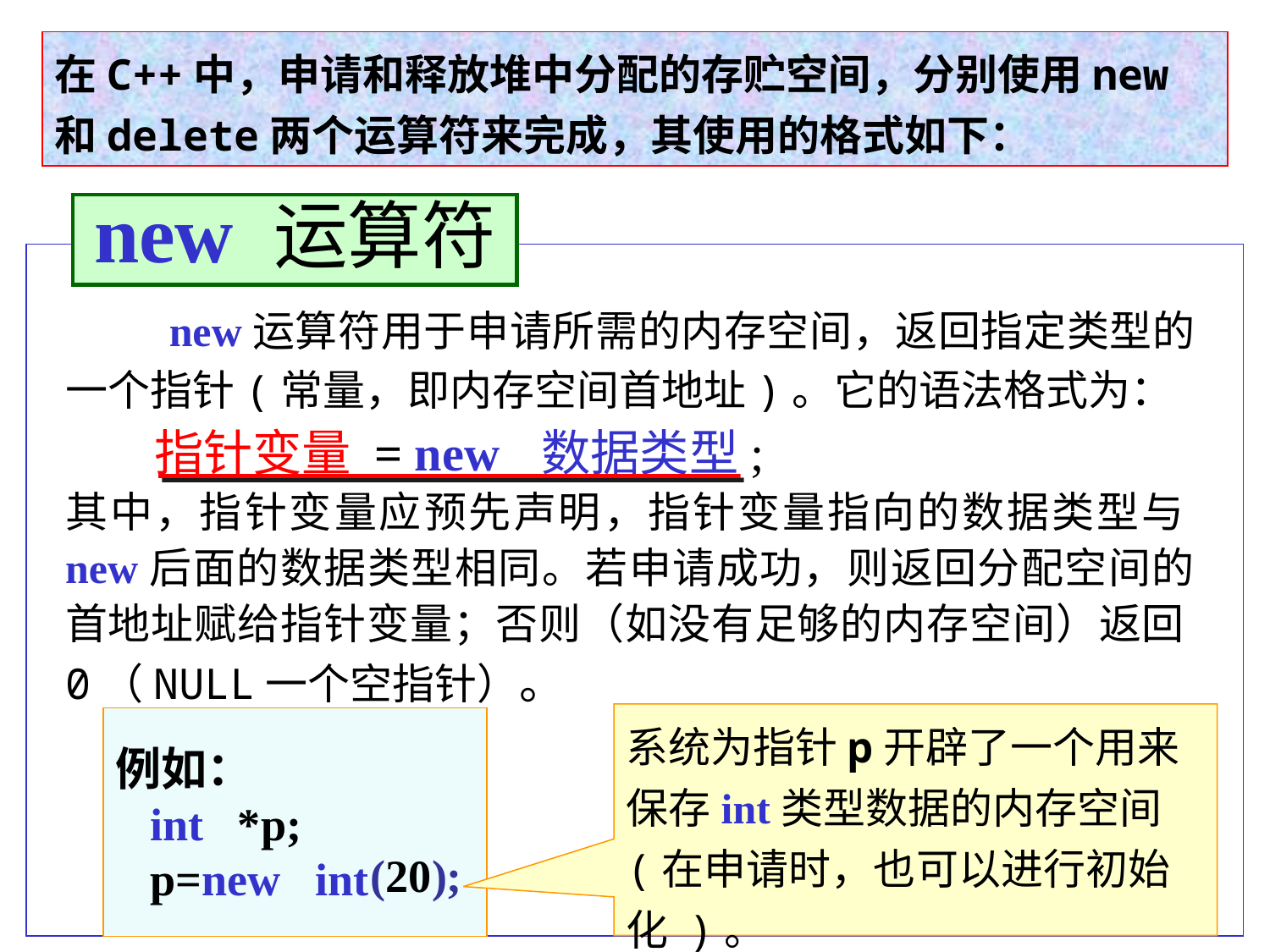

在C++中，申请和释放堆中分配的存贮空间，分别使用new和delete两个运算符来完成，其使用的格式如下：
new 运算符

    new运算符用于申请所需的内存空间，返回指定类型的一个指针(常量，即内存空间首地址)。它的语法格式为：
       指针变量 = new 数据类型;
其中，指针变量应预先声明，指针变量指向的数据类型与new后面的数据类型相同。若申请成功，则返回分配空间的首地址赋给指针变量；否则（如没有足够的内存空间）返回0（NULL一个空指针）。

系统为指针p开辟了一个用来保存int类型数据的内存空间(在申请时，也可以进行初始化 )。
例如：
   int   *p;
   p=new   int ;
(20);